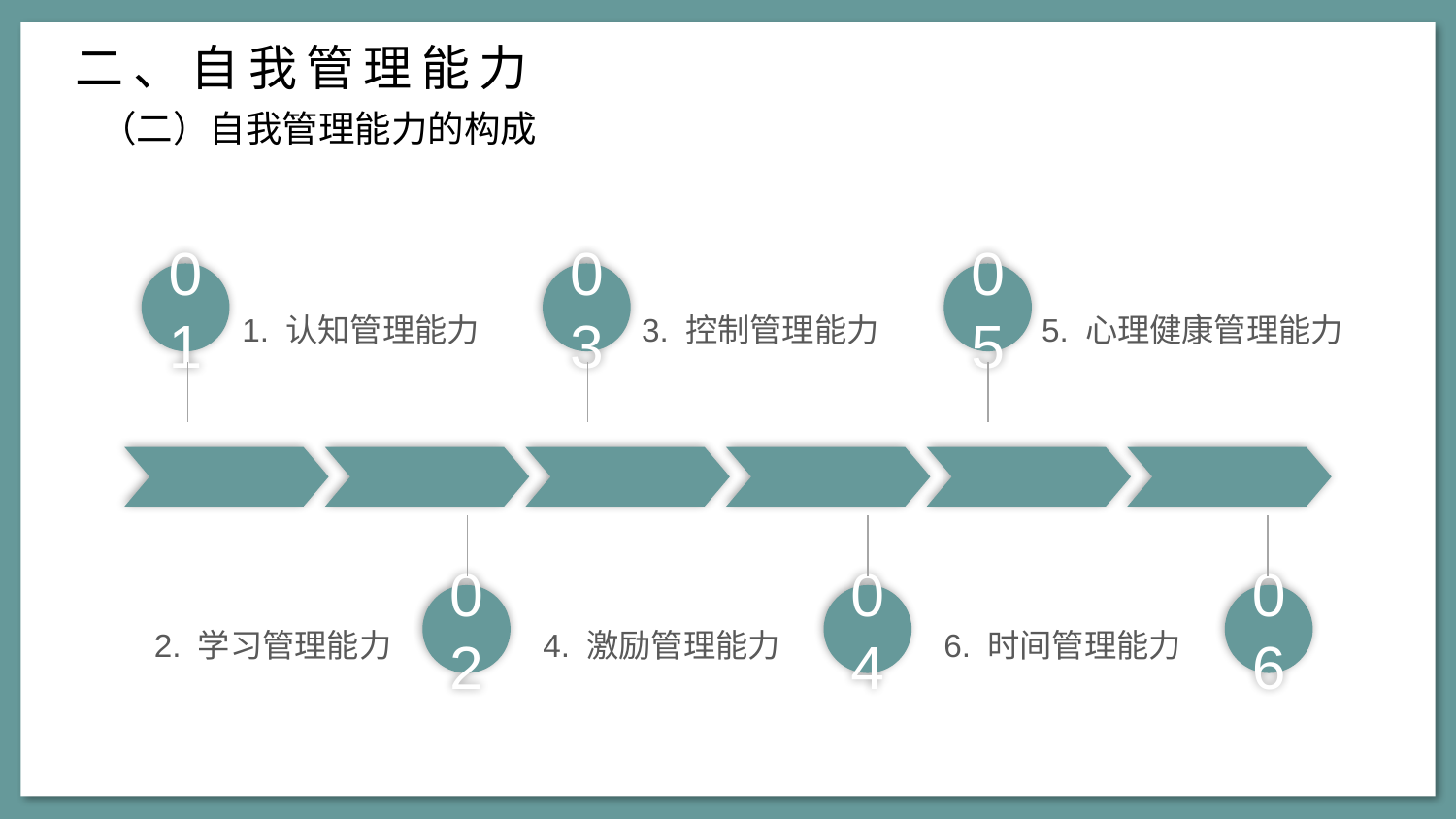

二、自我管理能力
（二）自我管理能力的构成
01
03
05
1. 认知管理能力
3. 控制管理能力
5. 心理健康管理能力

02
04
06
2. 学习管理能力
4. 激励管理能力
6. 时间管理能力